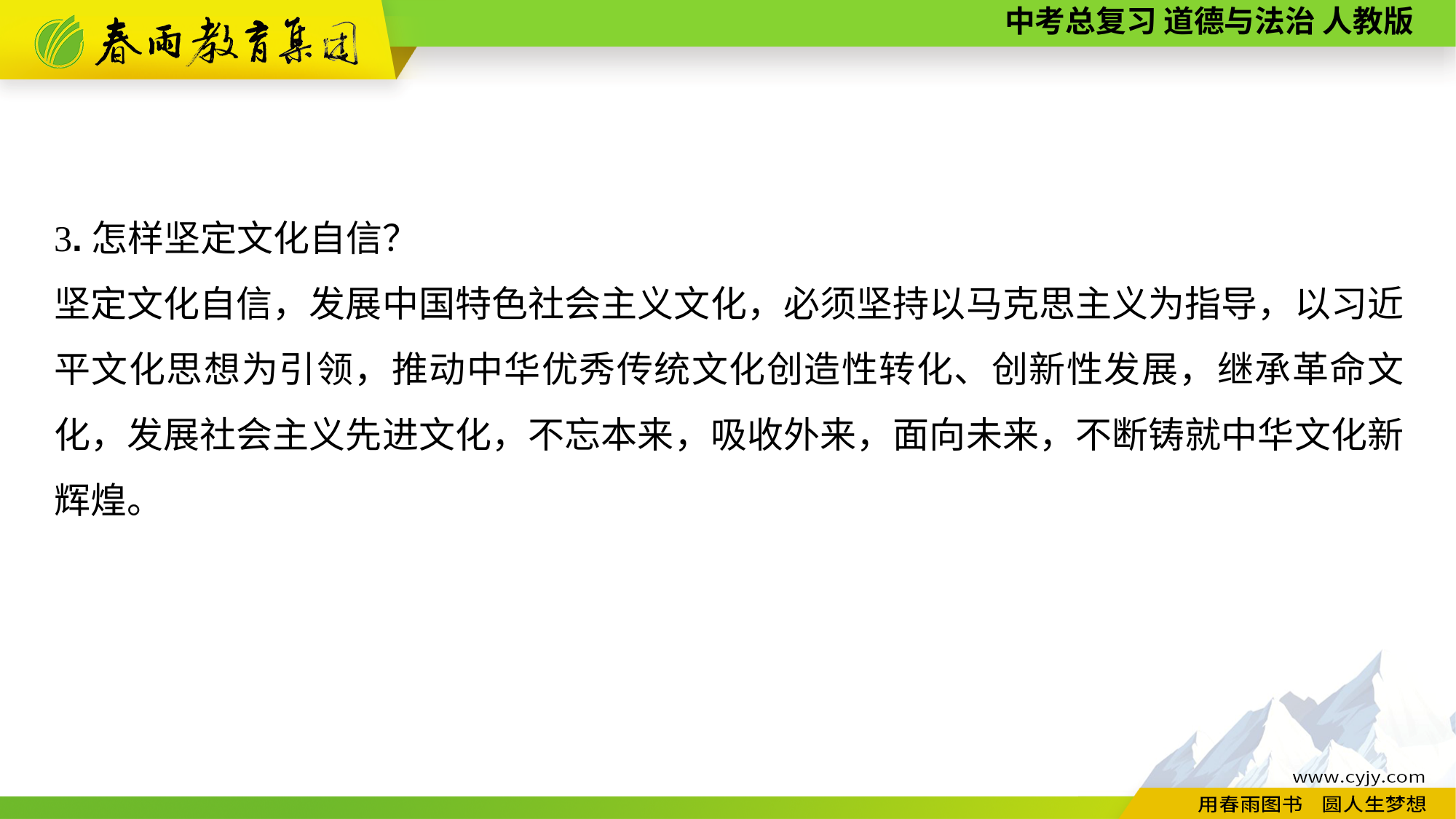

3.怎样坚定文化自信？
坚定文化自信，发展中国特色社会主义文化，必须坚持以马克思主义为指导，以习近平文化思想为引领，推动中华优秀传统文化创造性转化、创新性发展，继承革命文化，发展社会主义先进文化，不忘本来，吸收外来，面向未来，不断铸就中华文化新辉煌。